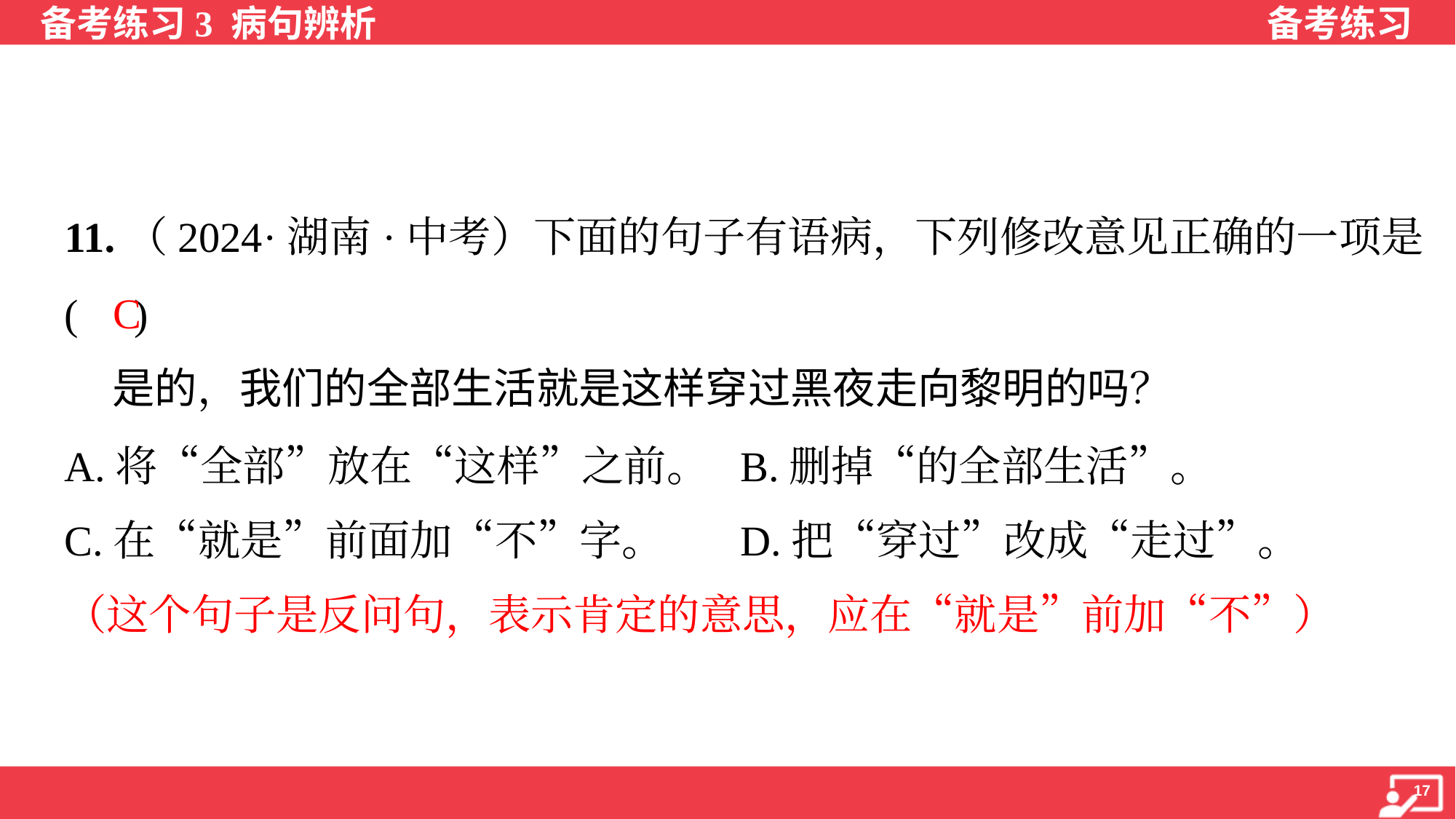

11.（2024·湖南·中考）下面的句子有语病，下列修改意见正确的一项是
(     )
    是的，我们的全部生活就是这样穿过黑夜走向黎明的吗？
C
A.将“全部”放在“这样”之前。	B.删掉“的全部生活”。
C.在“就是”前面加“不”字。	D.把“穿过”改成“走过”。
（这个句子是反问句，表示肯定的意思，应在“就是”前加“不”）